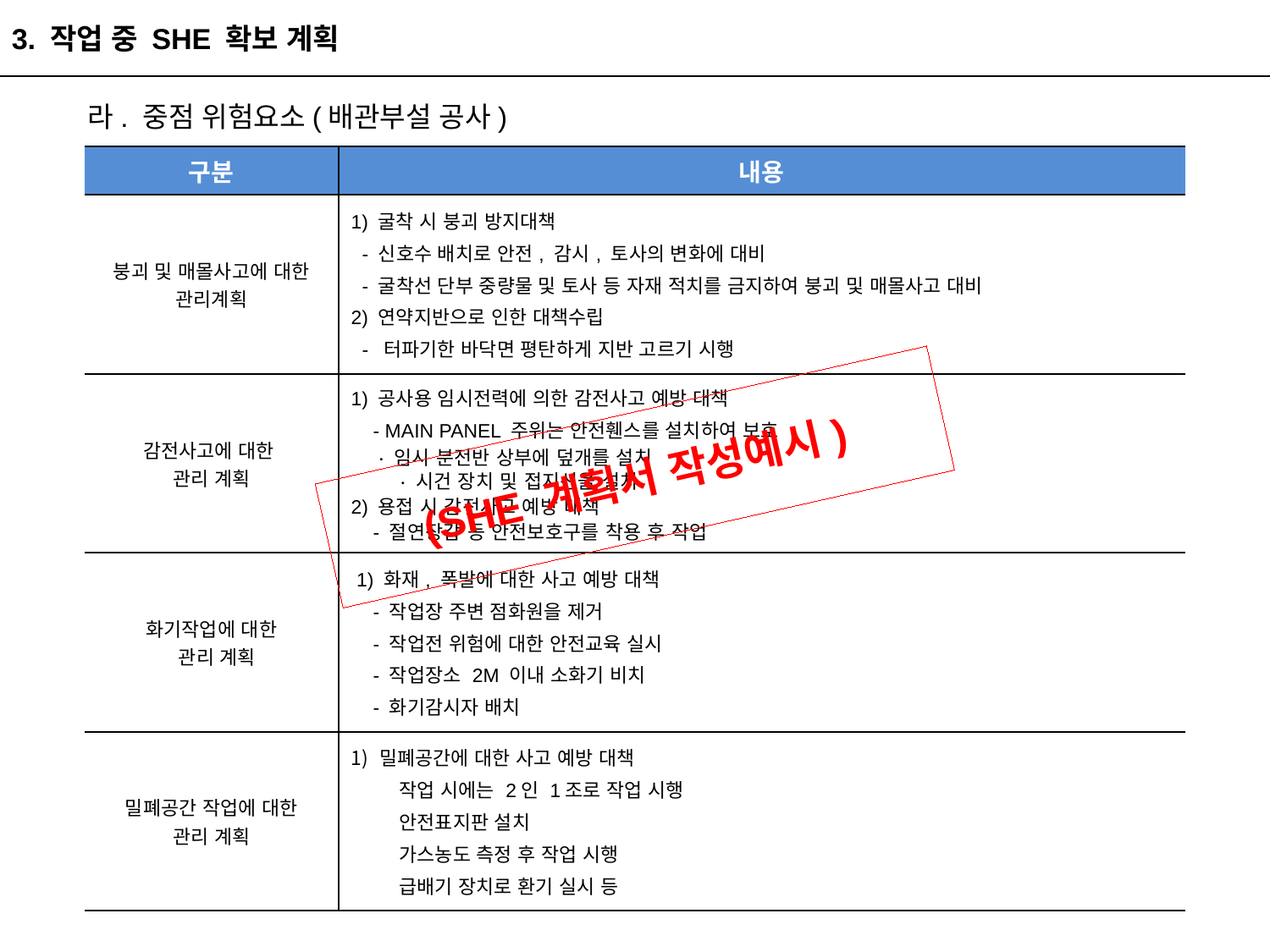

3. 작업 중 SHE 확보 계획
     라. 중점 위험요소(배관부설 공사)
| 구분 | 내용 |
| --- | --- |
| 붕괴 및 매몰사고에 대한 관리계획 | 1) 굴착 시 붕괴 방지대책 - 신호수 배치로 안전, 감시, 토사의 변화에 대비 - 굴착선 단부 중량물 및 토사 등 자재 적치를 금지하여 붕괴 및 매몰사고 대비 2) 연약지반으로 인한 대책수립 - 터파기한 바닥면 평탄하게 지반 고르기 시행 |
| 감전사고에 대한 관리 계획 | 1) 공사용 임시전력에 의한 감전사고 예방 대책 - MAIN PANEL 주위는 안전휀스를 설치하여 보호 · 임시 분전반 상부에 덮개를 설치 · 시건 장치 및 접지선을 설치 2) 용접 시 감전사고 예방 대책 - 절연장갑 등 안전보호구를 착용 후 작업 |
| 화기작업에 대한 관리 계획 | 1) 화재, 폭발에 대한 사고 예방 대책 - 작업장 주변 점화원을 제거 - 작업전 위험에 대한 안전교육 실시 - 작업장소 2M 이내 소화기 비치 - 화기감시자 배치 |
| 밀폐공간 작업에 대한 관리 계획 | 밀폐공간에 대한 사고 예방 대책 작업 시에는 2인 1조로 작업 시행 안전표지판 설치 가스농도 측정 후 작업 시행 급배기 장치로 환기 실시 등 |
(SHE 계획서 작성예시)